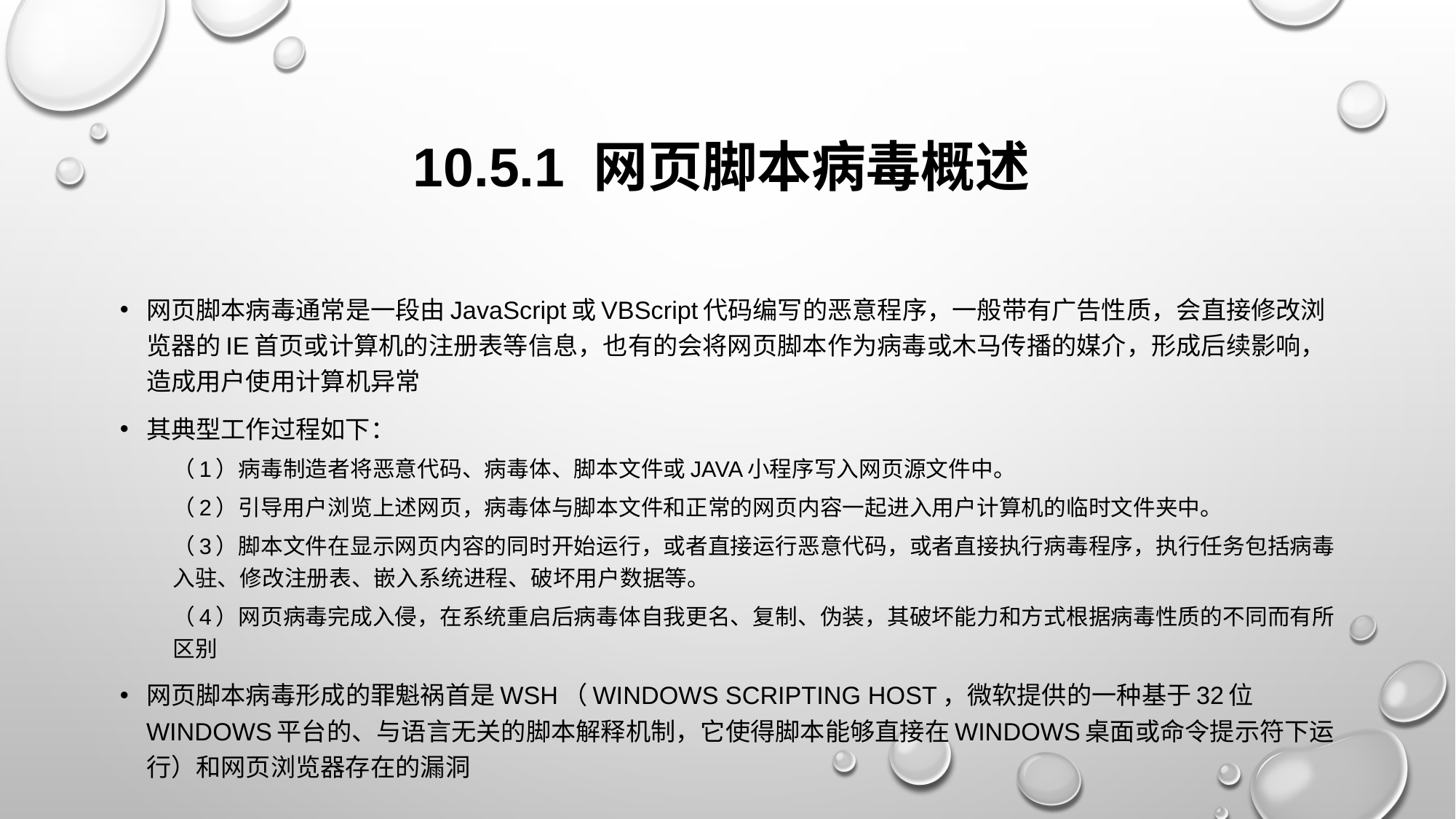

# 10.5.1 网页脚本病毒概述
网页脚本病毒通常是一段由JavaScript或VBScript代码编写的恶意程序，一般带有广告性质，会直接修改浏览器的IE首页或计算机的注册表等信息，也有的会将网页脚本作为病毒或木马传播的媒介，形成后续影响，造成用户使用计算机异常
其典型工作过程如下：
（1）病毒制造者将恶意代码、病毒体、脚本文件或JAVA小程序写入网页源文件中。
（2）引导用户浏览上述网页，病毒体与脚本文件和正常的网页内容一起进入用户计算机的临时文件夹中。
（3）脚本文件在显示网页内容的同时开始运行，或者直接运行恶意代码，或者直接执行病毒程序，执行任务包括病毒入驻、修改注册表、嵌入系统进程、破坏用户数据等。
（4）网页病毒完成入侵，在系统重启后病毒体自我更名、复制、伪装，其破坏能力和方式根据病毒性质的不同而有所区别
网页脚本病毒形成的罪魁祸首是WSH（Windows Scripting Host，微软提供的一种基于32位Windows平台的、与语言无关的脚本解释机制，它使得脚本能够直接在Windows桌面或命令提示符下运行）和网页浏览器存在的漏洞